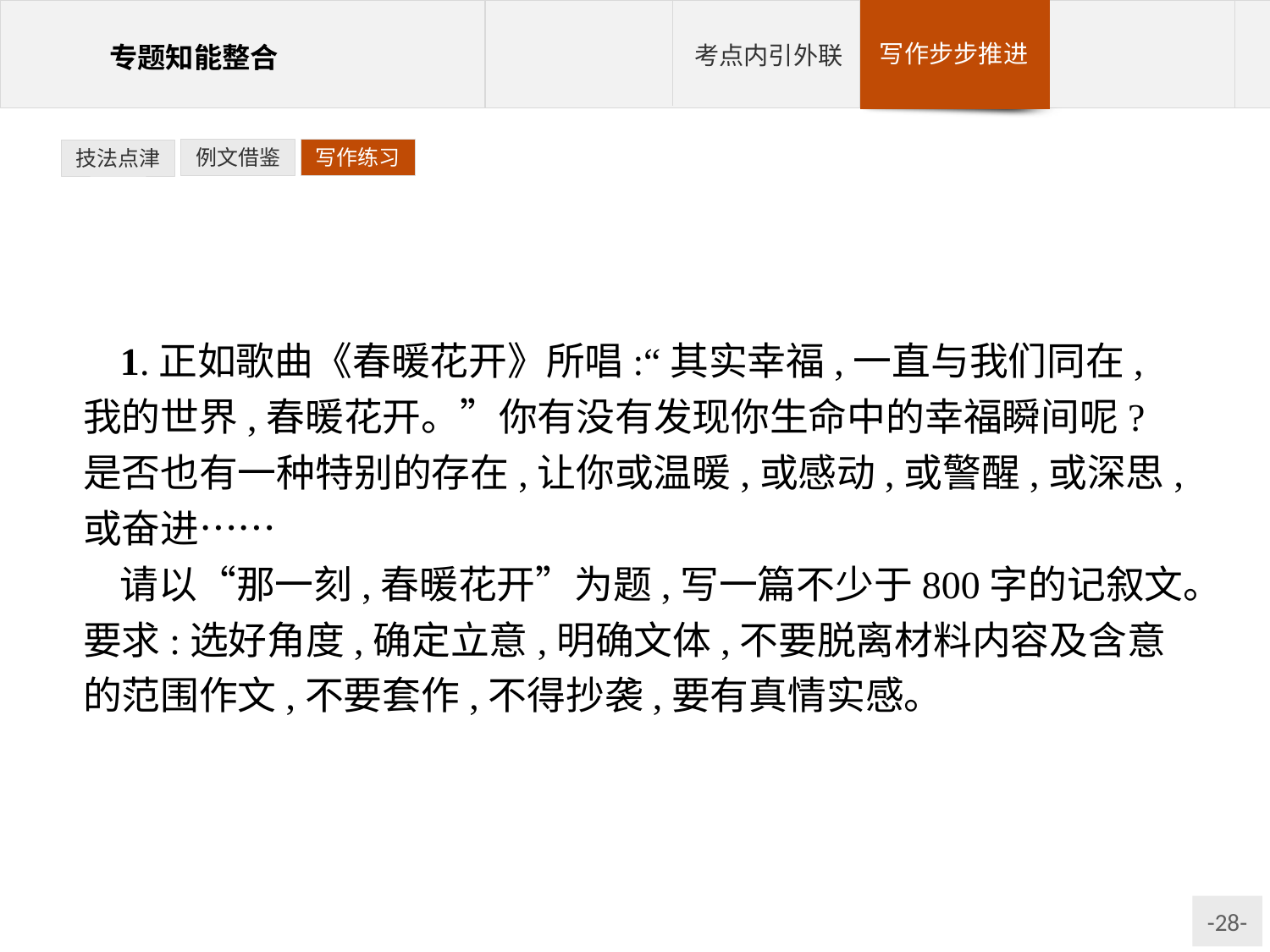

例文借鉴
写作练习
技法点津
1.正如歌曲《春暖花开》所唱:“其实幸福,一直与我们同在,我的世界,春暖花开。”你有没有发现你生命中的幸福瞬间呢?是否也有一种特别的存在,让你或温暖,或感动,或警醒,或深思,或奋进……
请以“那一刻,春暖花开”为题,写一篇不少于800字的记叙文。要求:选好角度,确定立意,明确文体,不要脱离材料内容及含意的范围作文,不要套作,不得抄袭,要有真情实感。